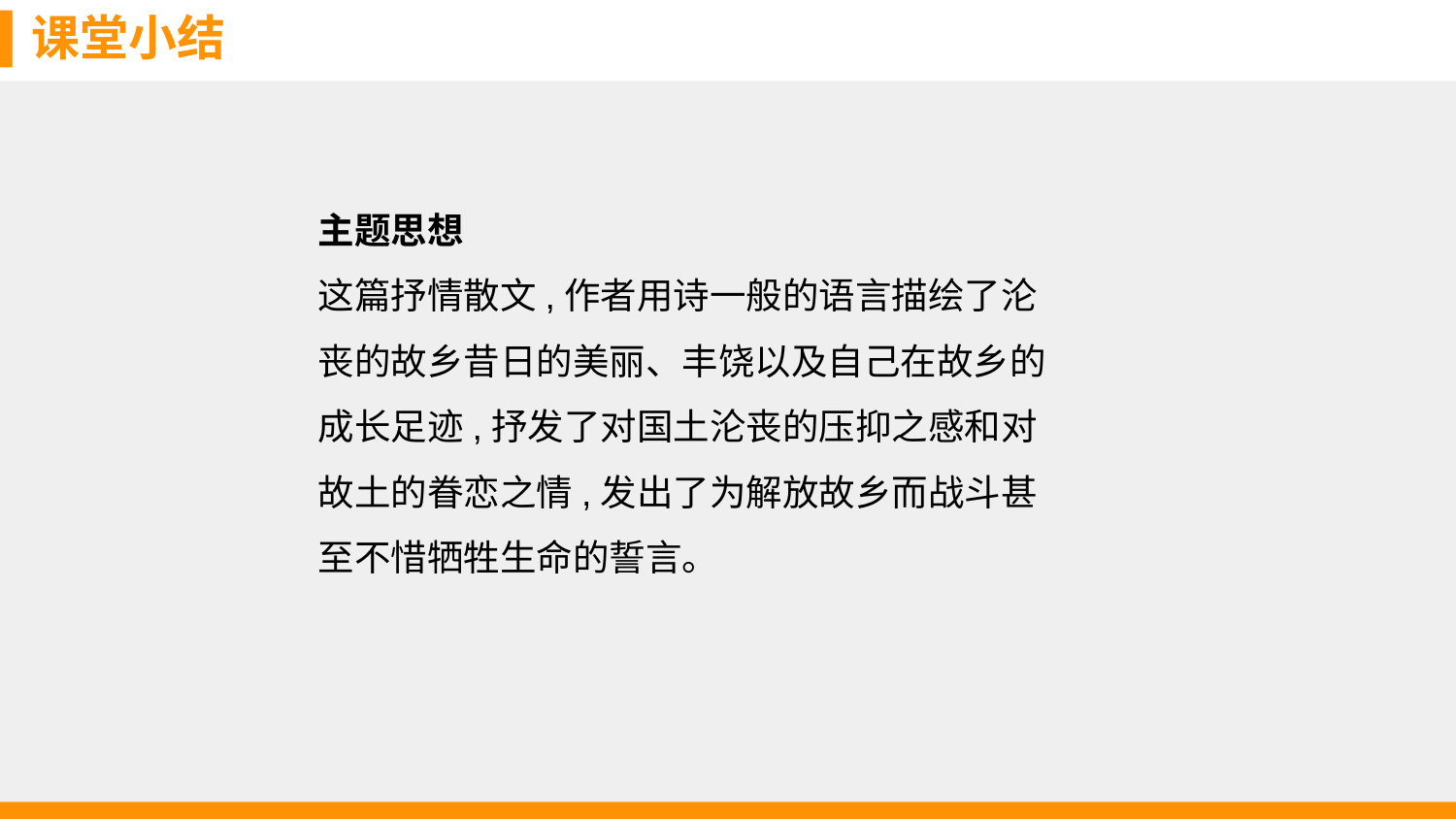

课堂小结
主题思想
这篇抒情散文,作者用诗一般的语言描绘了沦丧的故乡昔日的美丽、丰饶以及自己在故乡的成长足迹,抒发了对国土沦丧的压抑之感和对故土的眷恋之情,发出了为解放故乡而战斗甚至不惜牺牲生命的誓言。